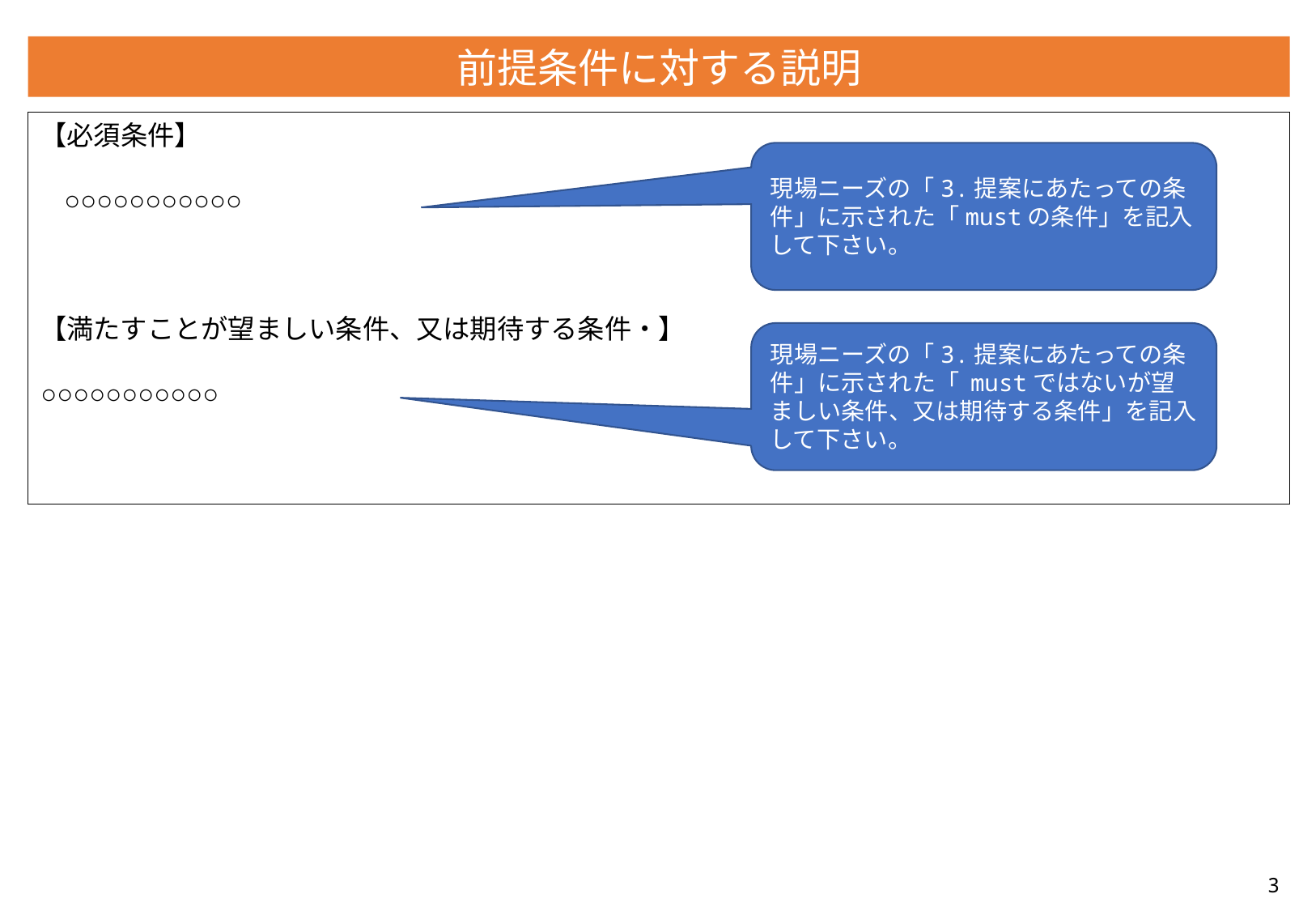

前提条件に対する説明
【必須条件】

○○○○○○○○○○○

【満たすことが望ましい条件、又は期待する条件・】

○○○○○○○○○○○

現場ニーズの「3.提案にあたっての条件」に示された「mustの条件」を記入して下さい。
現場ニーズの「3.提案にあたっての条件」に示された「 mustではないが望ましい条件、又は期待する条件」を記入して下さい。
3